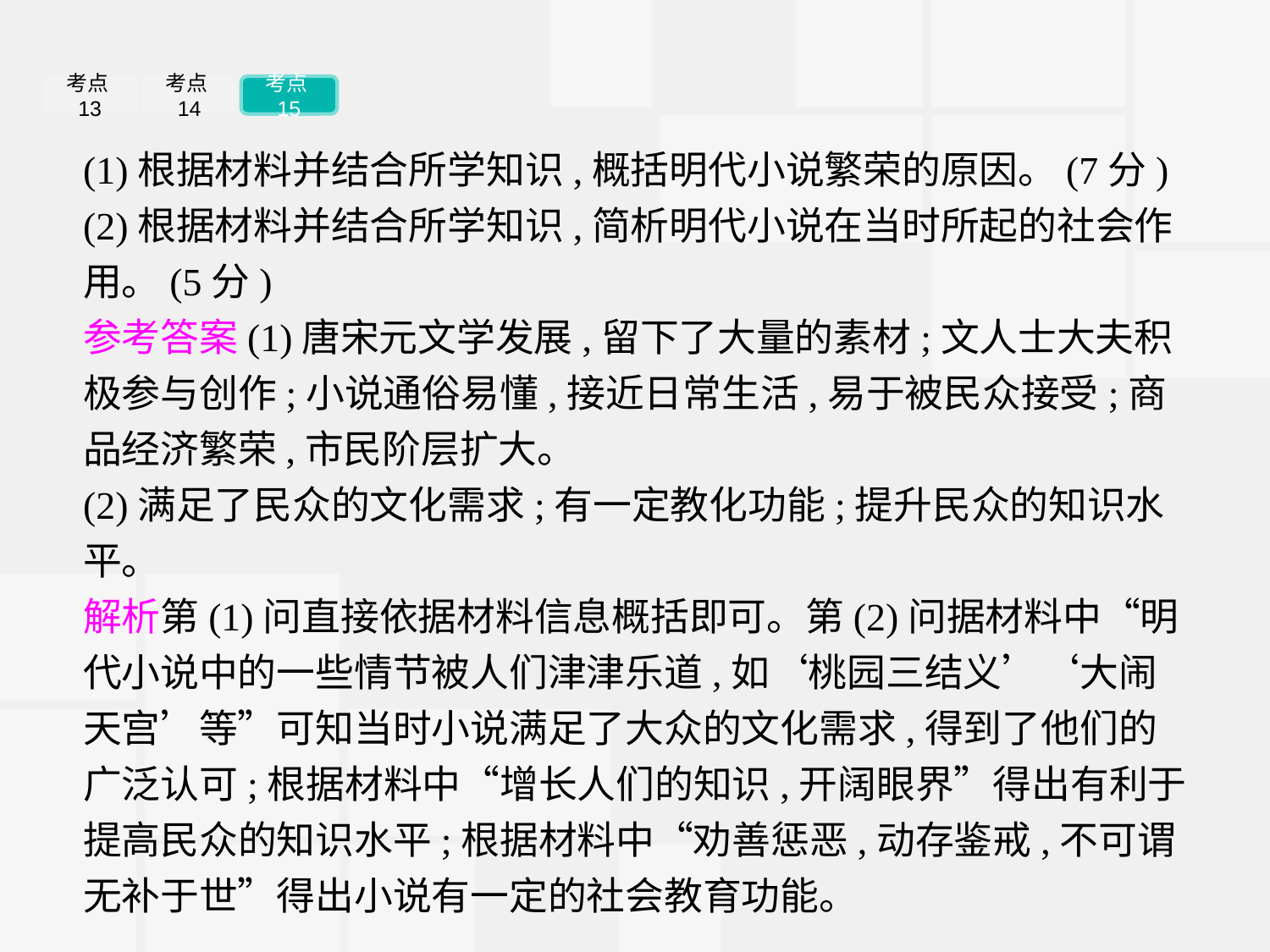

考点13
考点14
考点15
(1)根据材料并结合所学知识,概括明代小说繁荣的原因。(7分)
(2)根据材料并结合所学知识,简析明代小说在当时所起的社会作用。(5分)
参考答案(1)唐宋元文学发展,留下了大量的素材;文人士大夫积极参与创作;小说通俗易懂,接近日常生活,易于被民众接受;商品经济繁荣,市民阶层扩大。
(2)满足了民众的文化需求;有一定教化功能;提升民众的知识水平。
解析第(1)问直接依据材料信息概括即可。第(2)问据材料中“明代小说中的一些情节被人们津津乐道,如‘桃园三结义’‘大闹天宫’等”可知当时小说满足了大众的文化需求,得到了他们的广泛认可;根据材料中“增长人们的知识,开阔眼界”得出有利于提高民众的知识水平;根据材料中“劝善惩恶,动存鉴戒,不可谓无补于世”得出小说有一定的社会教育功能。